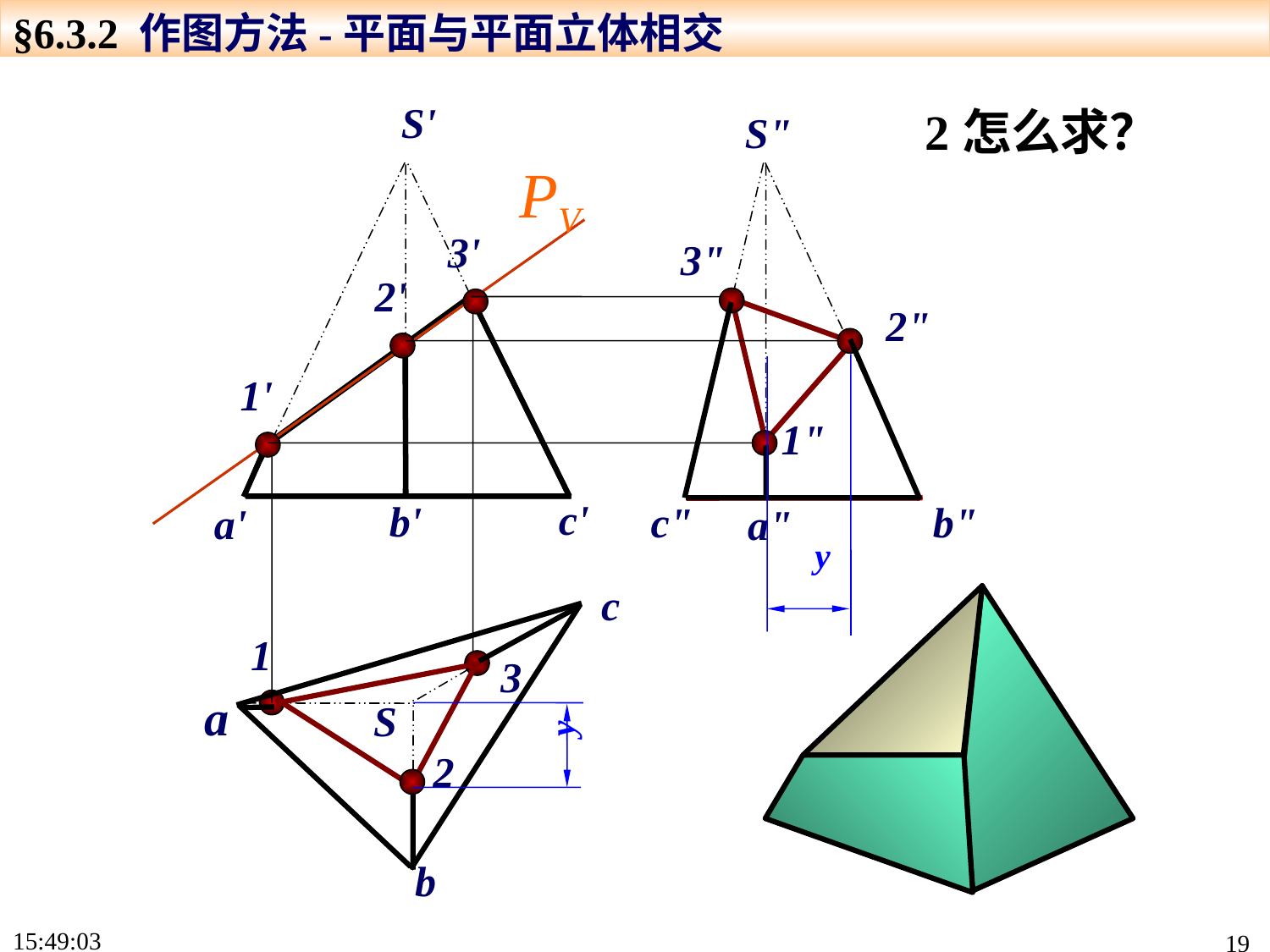

§6.3.2 作图方法-平面与平面立体相交
2怎么求？
S'
S"
PV

3'

3"

2'

2"

3

y
1'

1"

1

c'
b'
b"
c"
a'
a"

c

a
S

y

2

b
15:49:03
19